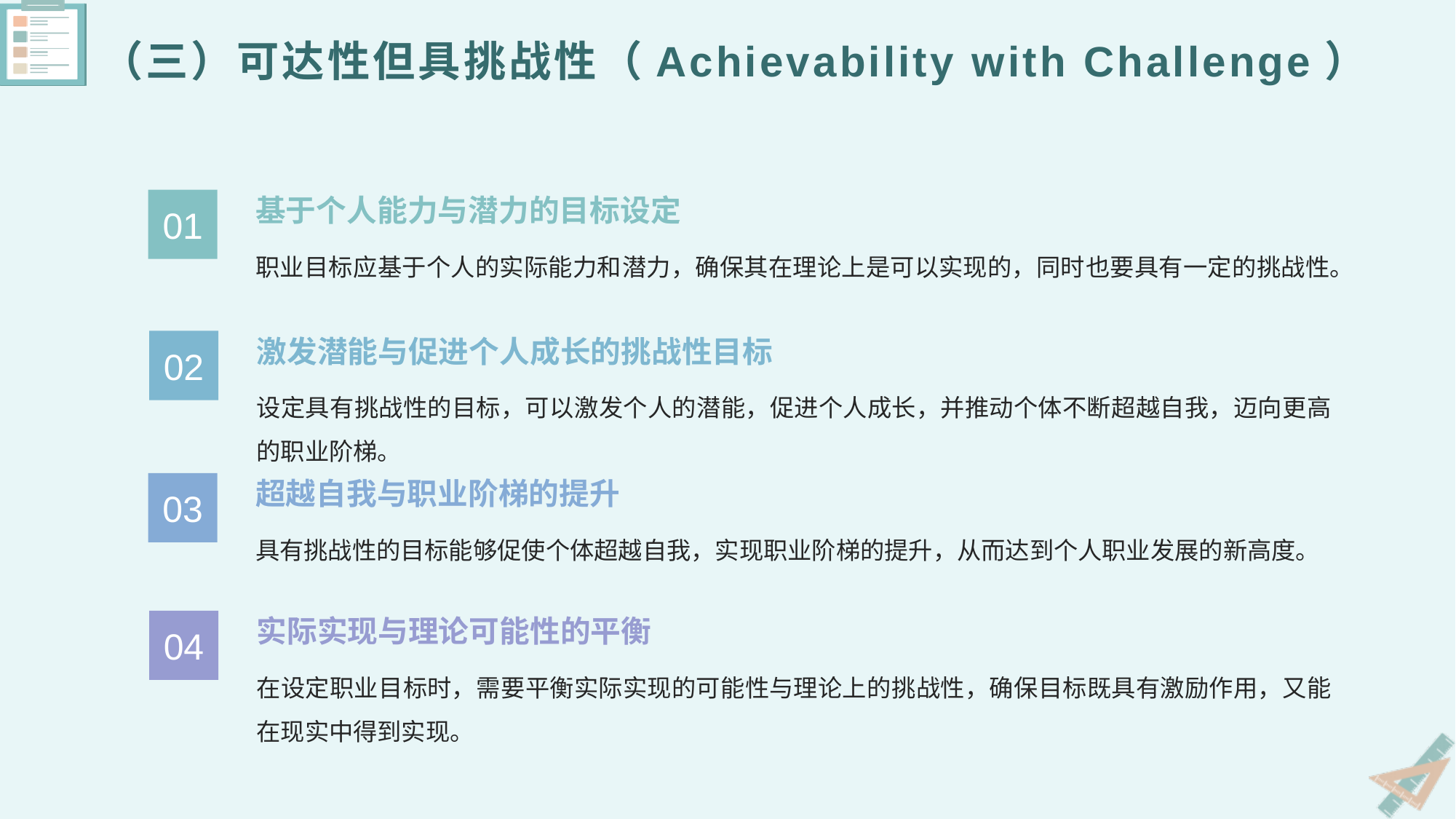

（三）可达性但具挑战性（Achievability with Challenge）
基于个人能力与潜力的目标设定
01
职业目标应基于个人的实际能力和潜力，确保其在理论上是可以实现的，同时也要具有一定的挑战性。
激发潜能与促进个人成长的挑战性目标
02
设定具有挑战性的目标，可以激发个人的潜能，促进个人成长，并推动个体不断超越自我，迈向更高的职业阶梯。
超越自我与职业阶梯的提升
03
具有挑战性的目标能够促使个体超越自我，实现职业阶梯的提升，从而达到个人职业发展的新高度。
实际实现与理论可能性的平衡
04
在设定职业目标时，需要平衡实际实现的可能性与理论上的挑战性，确保目标既具有激励作用，又能在现实中得到实现。